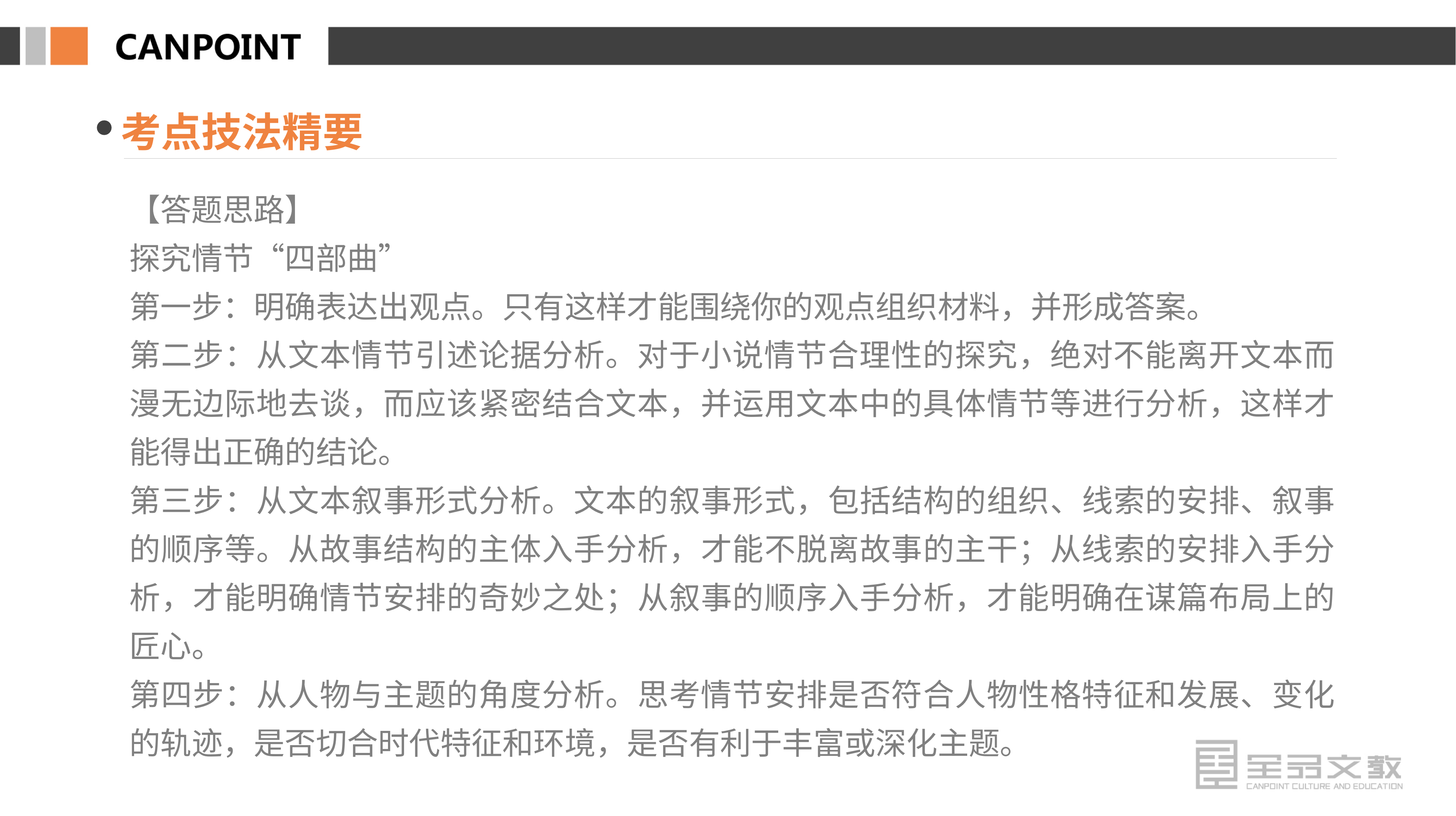

考点技法精要

【答题思路】
探究情节“四部曲”
第一步：明确表达出观点。只有这样才能围绕你的观点组织材料，并形成答案。
第二步：从文本情节引述论据分析。对于小说情节合理性的探究，绝对不能离开文本而漫无边际地去谈，而应该紧密结合文本，并运用文本中的具体情节等进行分析，这样才能得出正确的结论。
第三步：从文本叙事形式分析。文本的叙事形式，包括结构的组织、线索的安排、叙事的顺序等。从故事结构的主体入手分析，才能不脱离故事的主干；从线索的安排入手分析，才能明确情节安排的奇妙之处；从叙事的顺序入手分析，才能明确在谋篇布局上的匠心。
第四步：从人物与主题的角度分析。思考情节安排是否符合人物性格特征和发展、变化的轨迹，是否切合时代特征和环境，是否有利于丰富或深化主题。